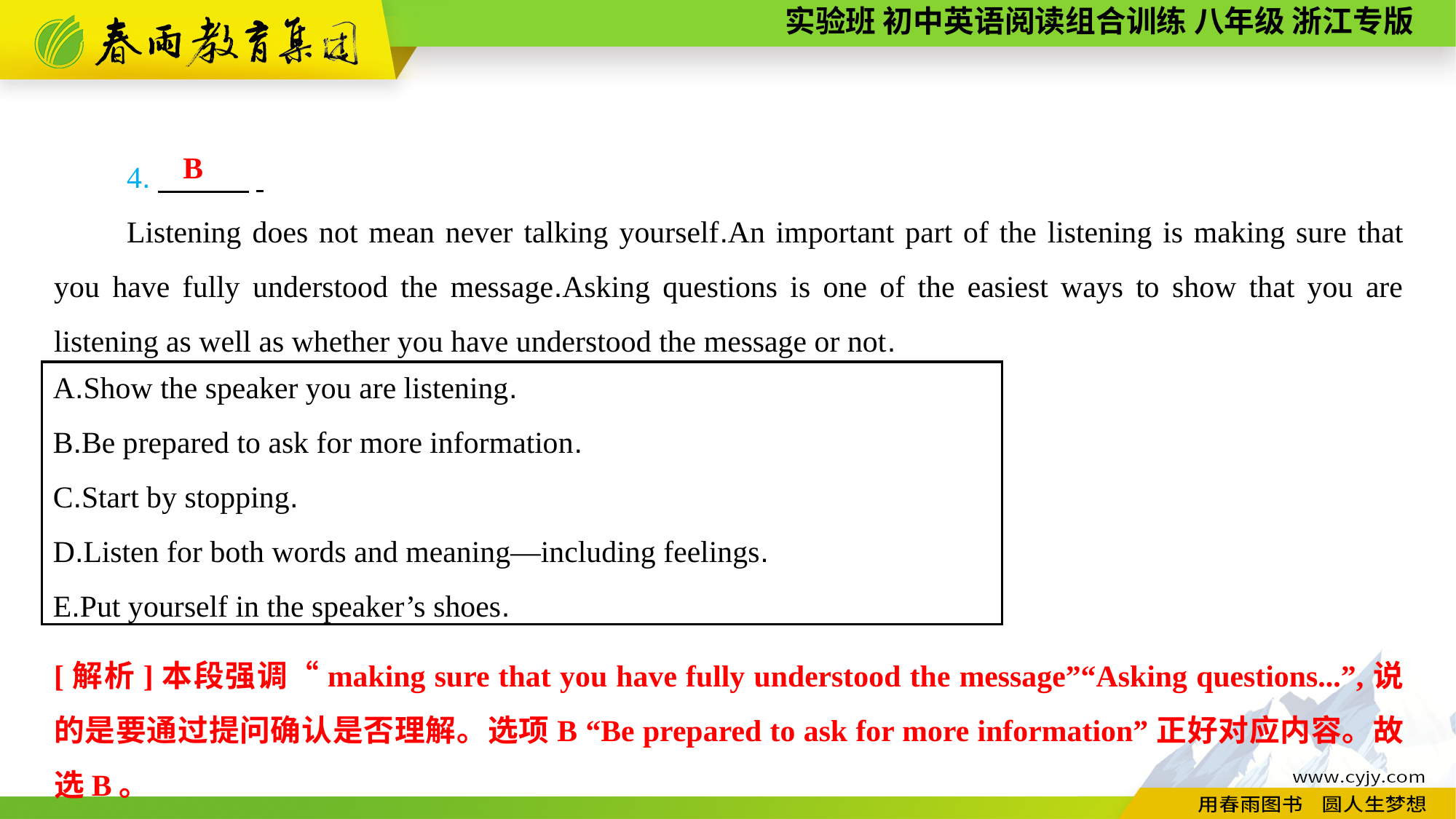

4.　　　.
Listening does not mean never talking yourself.An important part of the listening is making sure that you have fully understood the message.Asking questions is one of the easiest ways to show that you are listening as well as whether you have understood the message or not.
B
A.Show the speaker you are listening.
B.Be prepared to ask for more information.
C.Start by stopping.
D.Listen for both words and meaning—including feelings.
E.Put yourself in the speaker’s shoes.

[解析]本段强调“making sure that you have fully understood the message”“Asking questions...”,说的是要通过提问确认是否理解。选项B “Be prepared to ask for more information”正好对应内容。故选B。